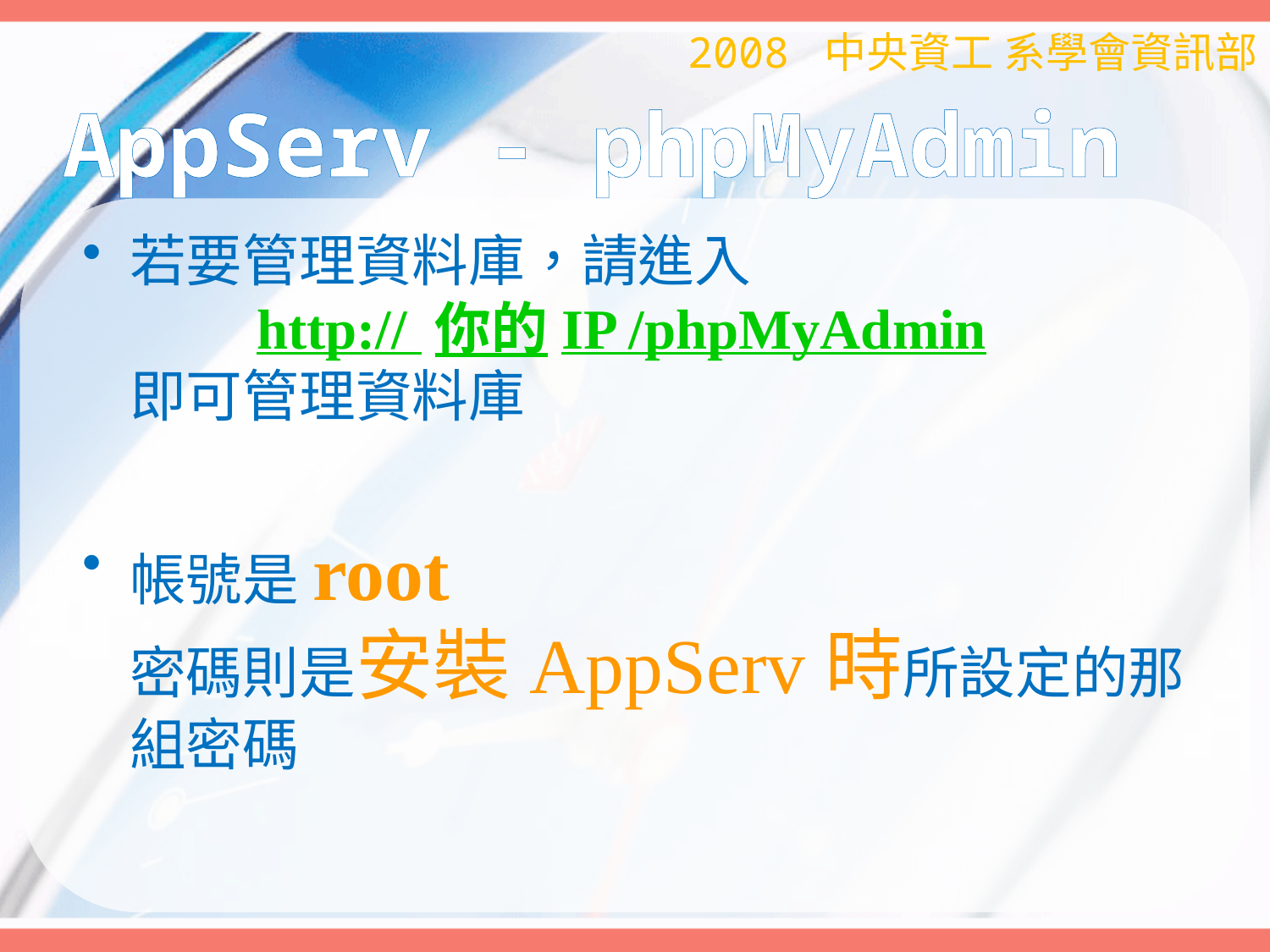

2008 中央資工 系學會資訊部
# AppServ - phpMyAdmin

若要管理資料庫，請進入
	http:// 你的IP /phpMyAdmin
即可管理資料庫

帳號是root
密碼則是安裝AppServ時所設定的那組密碼